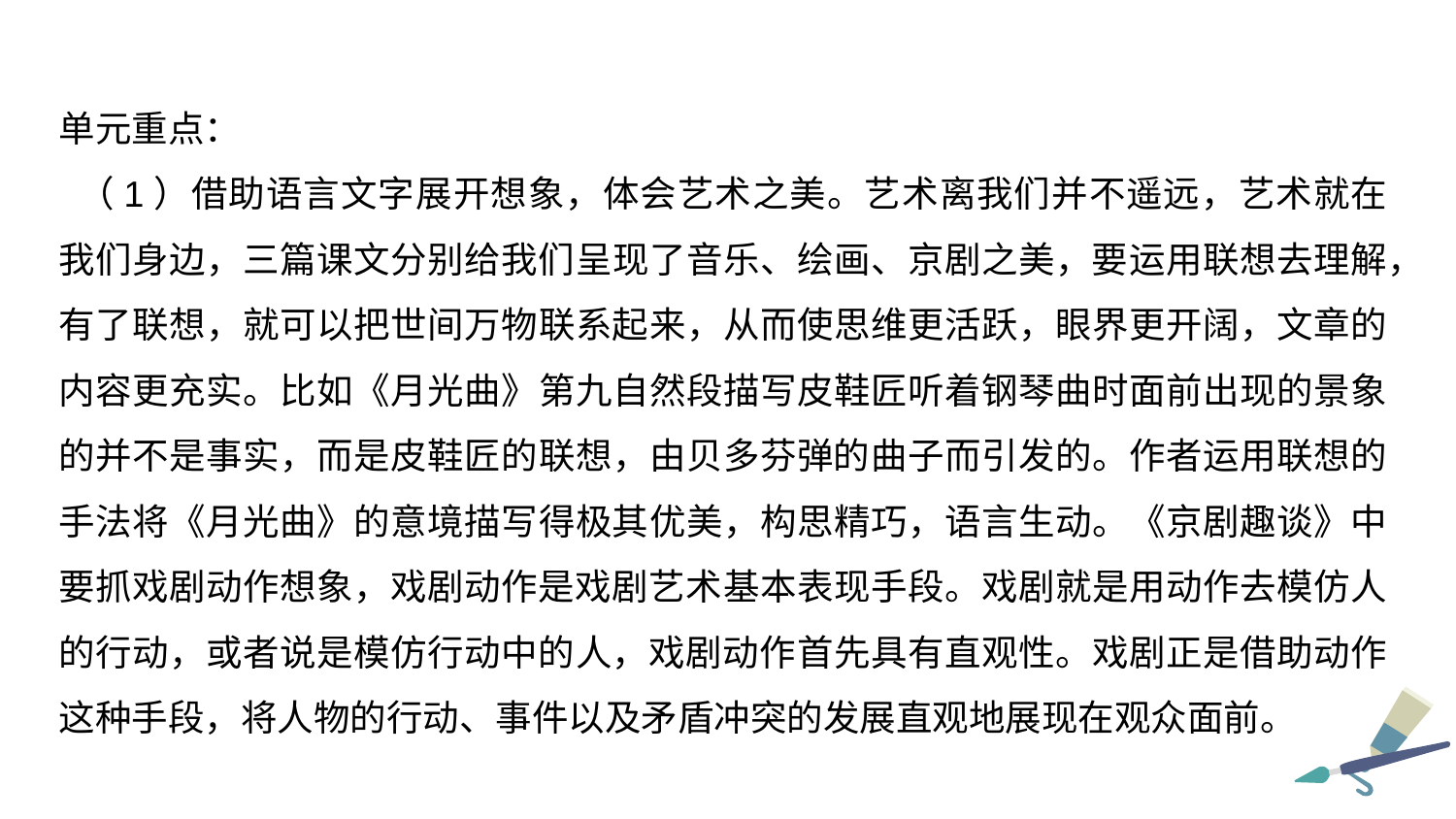

单元重点：
 （1）借助语言文字展开想象，体会艺术之美。艺术离我们并不遥远，艺术就在我们身边，三篇课文分别给我们呈现了音乐、绘画、京剧之美，要运用联想去理解，有了联想，就可以把世间万物联系起来，从而使思维更活跃，眼界更开阔，文章的内容更充实。比如《月光曲》第九自然段描写皮鞋匠听着钢琴曲时面前出现的景象的并不是事实，而是皮鞋匠的联想，由贝多芬弹的曲子而引发的。作者运用联想的手法将《月光曲》的意境描写得极其优美，构思精巧，语言生动。《京剧趣谈》中要抓戏剧动作想象，戏剧动作是戏剧艺术基本表现手段。戏剧就是用动作去模仿人的行动，或者说是模仿行动中的人，戏剧动作首先具有直观性。戏剧正是借助动作这种手段，将人物的行动、事件以及矛盾冲突的发展直观地展现在观众面前。